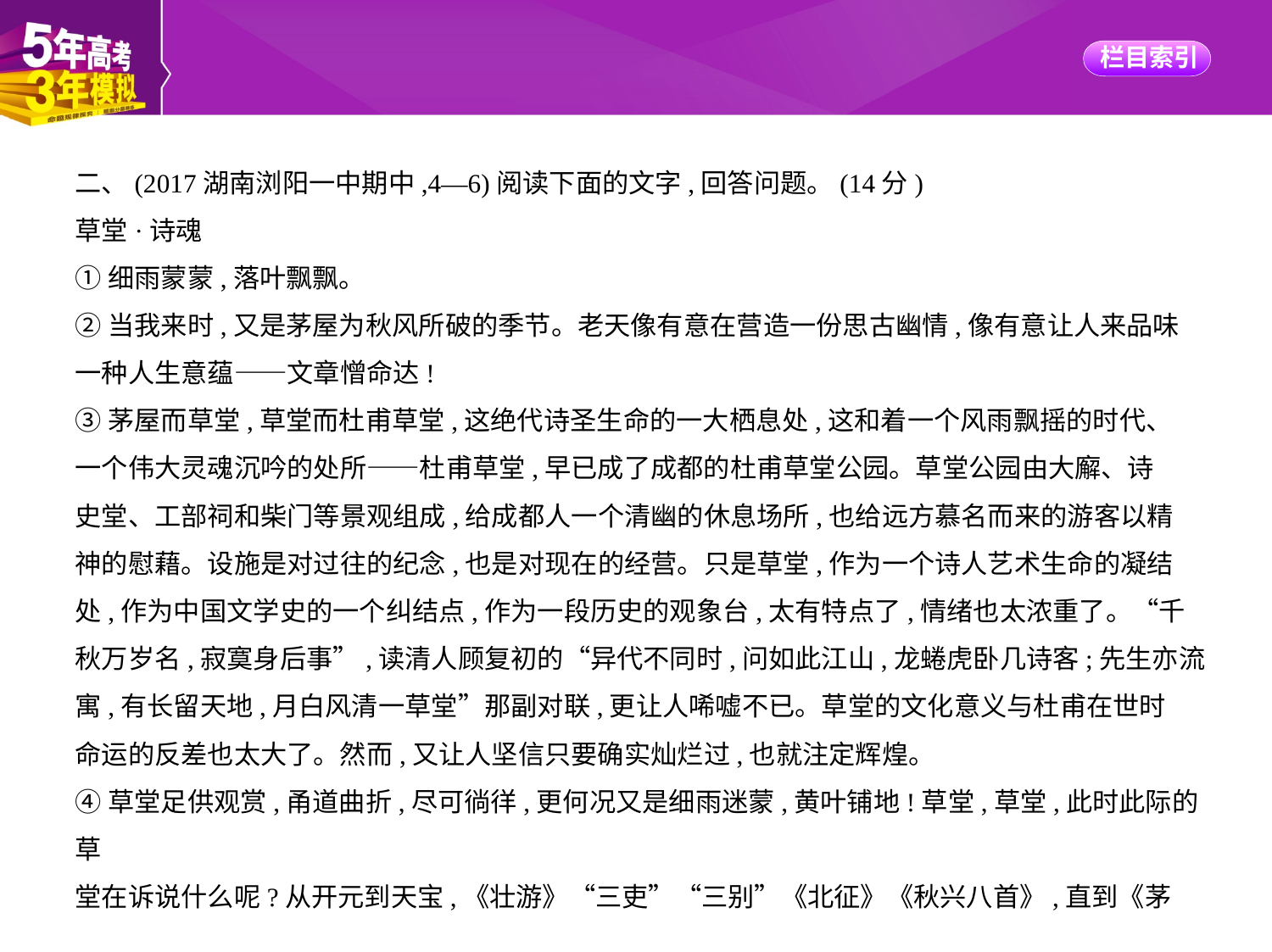

二、(2017湖南浏阳一中期中,4—6)阅读下面的文字,回答问题。(14分)
草堂·诗魂
①细雨蒙蒙,落叶飘飘。
②当我来时,又是茅屋为秋风所破的季节。老天像有意在营造一份思古幽情,像有意让人来品味
一种人生意蕴——文章憎命达!
③茅屋而草堂,草堂而杜甫草堂,这绝代诗圣生命的一大栖息处,这和着一个风雨飘摇的时代、
一个伟大灵魂沉吟的处所——杜甫草堂,早已成了成都的杜甫草堂公园。草堂公园由大廨、诗
史堂、工部祠和柴门等景观组成,给成都人一个清幽的休息场所,也给远方慕名而来的游客以精
神的慰藉。设施是对过往的纪念,也是对现在的经营。只是草堂,作为一个诗人艺术生命的凝结
处,作为中国文学史的一个纠结点,作为一段历史的观象台,太有特点了,情绪也太浓重了。“千
秋万岁名,寂寞身后事”,读清人顾复初的“异代不同时,问如此江山,龙蜷虎卧几诗客;先生亦流
寓,有长留天地,月白风清一草堂”那副对联,更让人唏嘘不已。草堂的文化意义与杜甫在世时
命运的反差也太大了。然而,又让人坚信只要确实灿烂过,也就注定辉煌。
④草堂足供观赏,甬道曲折,尽可徜徉,更何况又是细雨迷蒙,黄叶铺地!草堂,草堂,此时此际的草
堂在诉说什么呢?从开元到天宝,《壮游》“三吏”“三别”《北征》《秋兴八首》,直到《茅